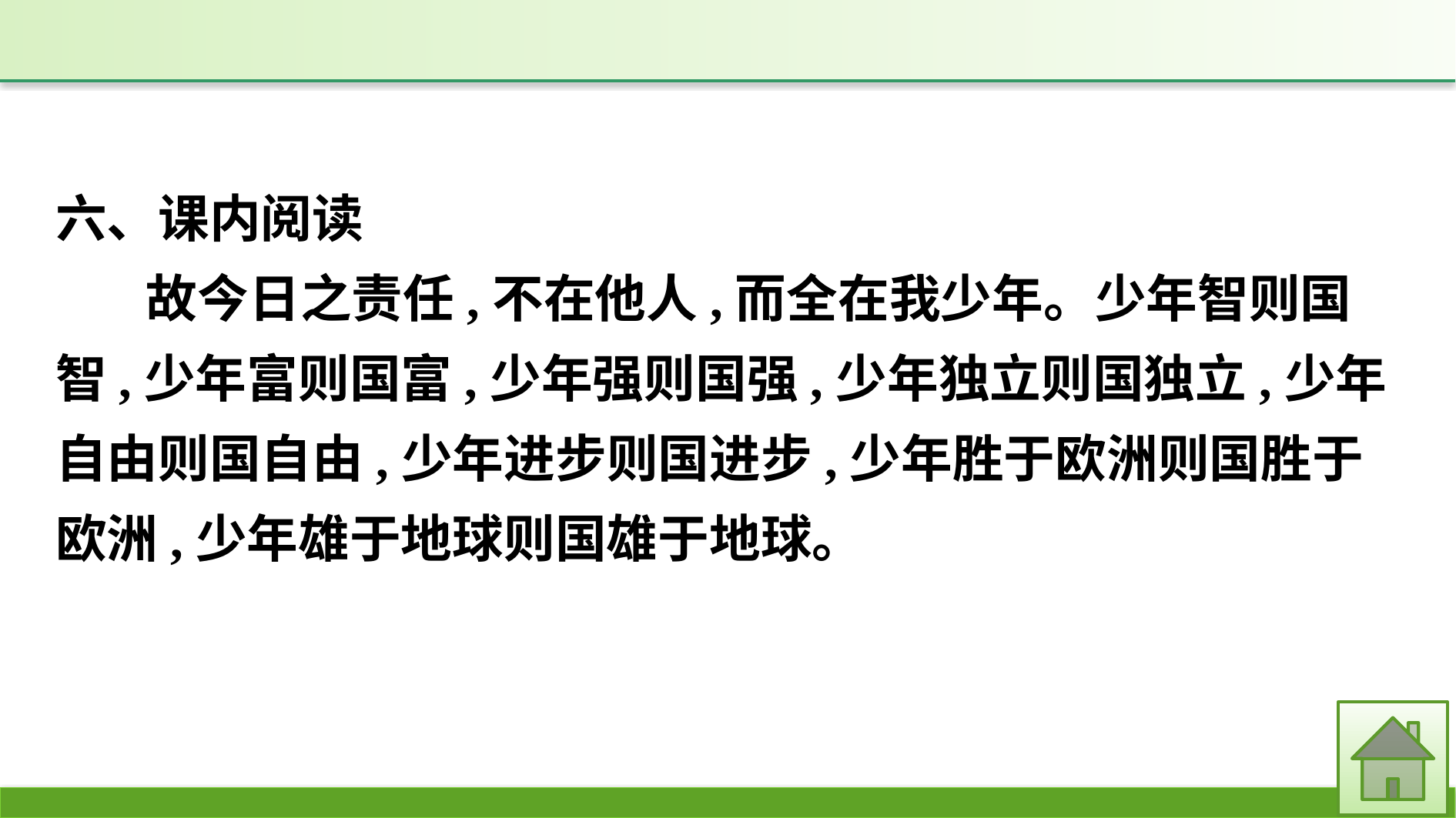

六、课内阅读
故今日之责任,不在他人,而全在我少年。少年智则国智,少年富则国富,少年强则国强,少年独立则国独立,少年自由则国自由,少年进步则国进步,少年胜于欧洲则国胜于欧洲,少年雄于地球则国雄于地球。